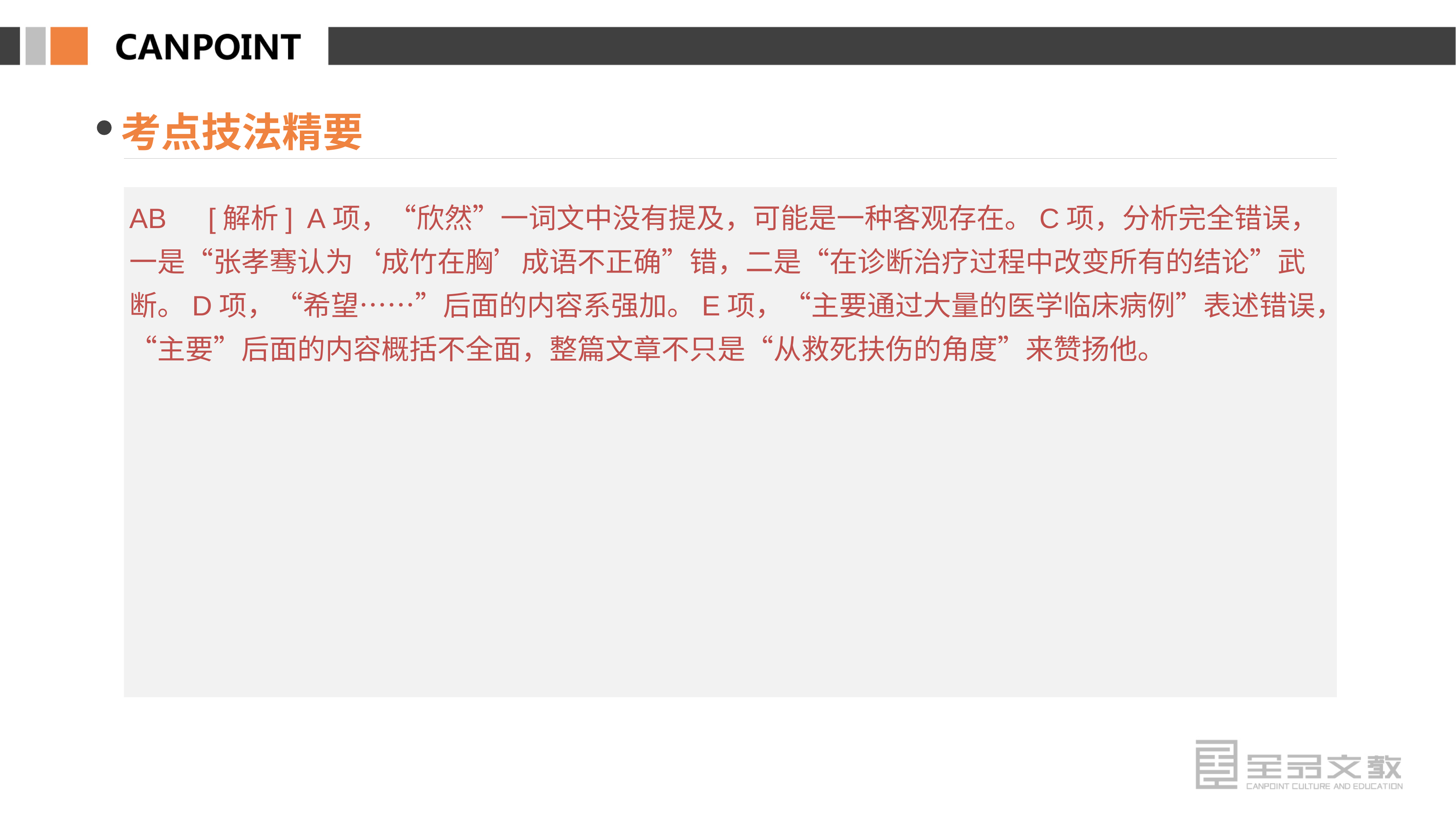

考点技法精要

AB　[解析]  A项，“欣然”一词文中没有提及，可能是一种客观存在。C项，分析完全错误，一是“张孝骞认为‘成竹在胸’成语不正确”错，二是“在诊断治疗过程中改变所有的结论”武断。D项，“希望……”后面的内容系强加。E项，“主要通过大量的医学临床病例”表述错误，“主要”后面的内容概括不全面，整篇文章不只是“从救死扶伤的角度”来赞扬他。